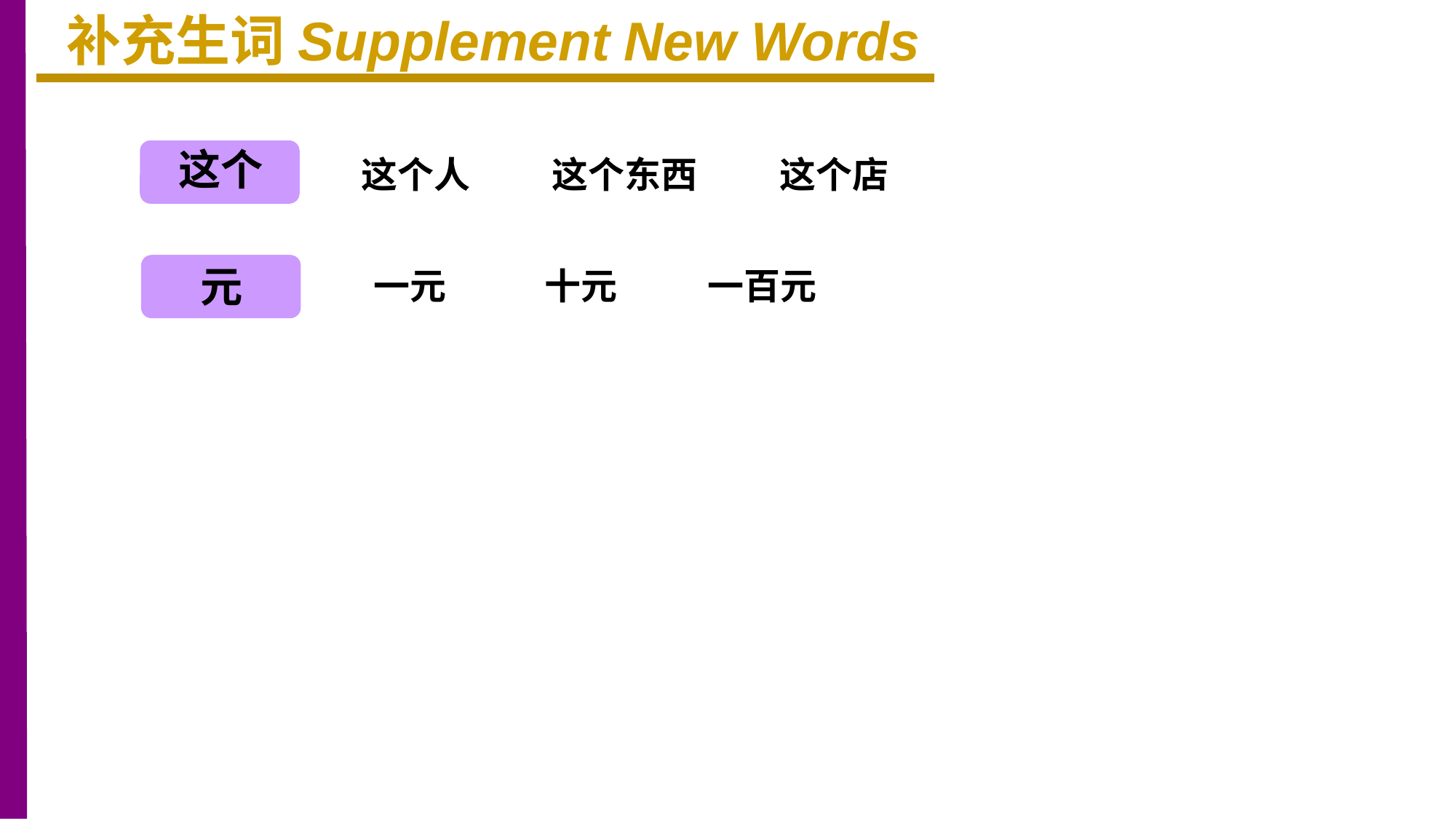

补充生词Supplement New Words
这个

这个人          这个东西          这个店
元

一元            十元           一百元